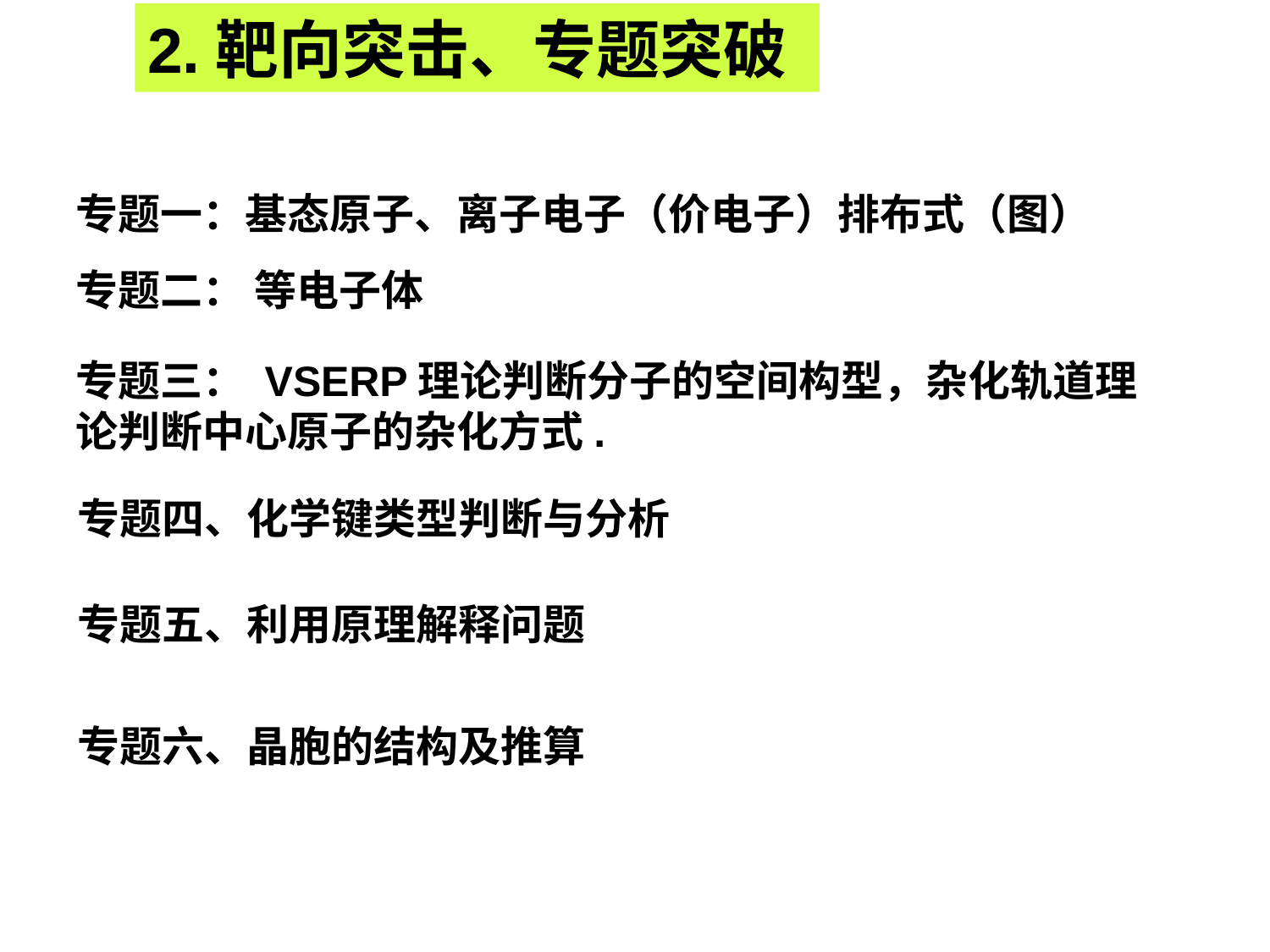

2.靶向突击、专题突破
专题一：基态原子、离子电子（价电子）排布式（图）
专题二： 等电子体
专题三： VSERP理论判断分子的空间构型，杂化轨道理论判断中心原子的杂化方式.
专题四、化学键类型判断与分析
专题五、利用原理解释问题
专题六、晶胞的结构及推算